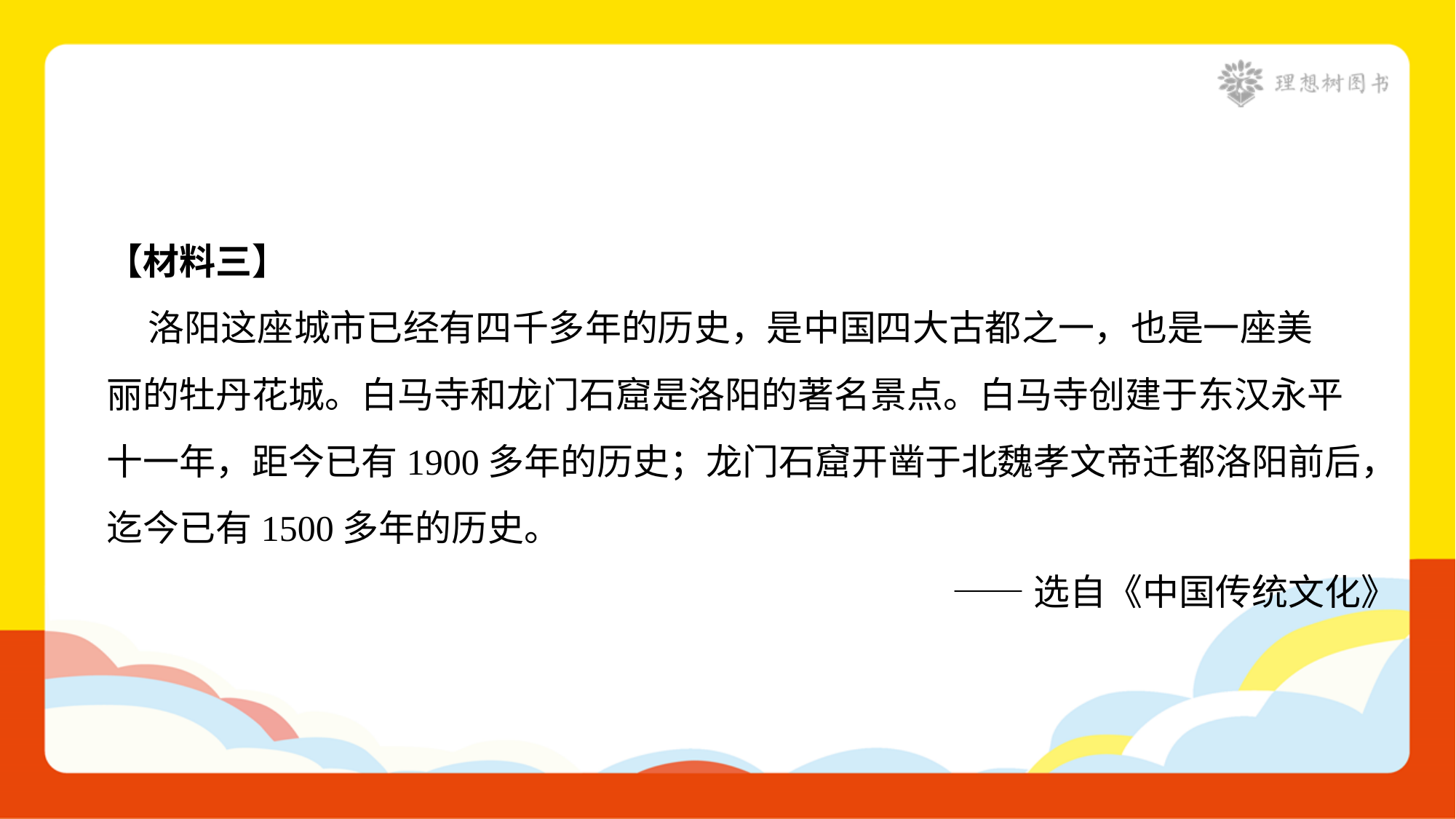

【材料三】
    洛阳这座城市已经有四千多年的历史，是中国四大古都之一，也是一座美
丽的牡丹花城。白马寺和龙门石窟是洛阳的著名景点。白马寺创建于东汉永平
十一年，距今已有1900多年的历史；龙门石窟开凿于北魏孝文帝迁都洛阳前后，
迄今已有1500多年的历史。
——选自《中国传统文化》